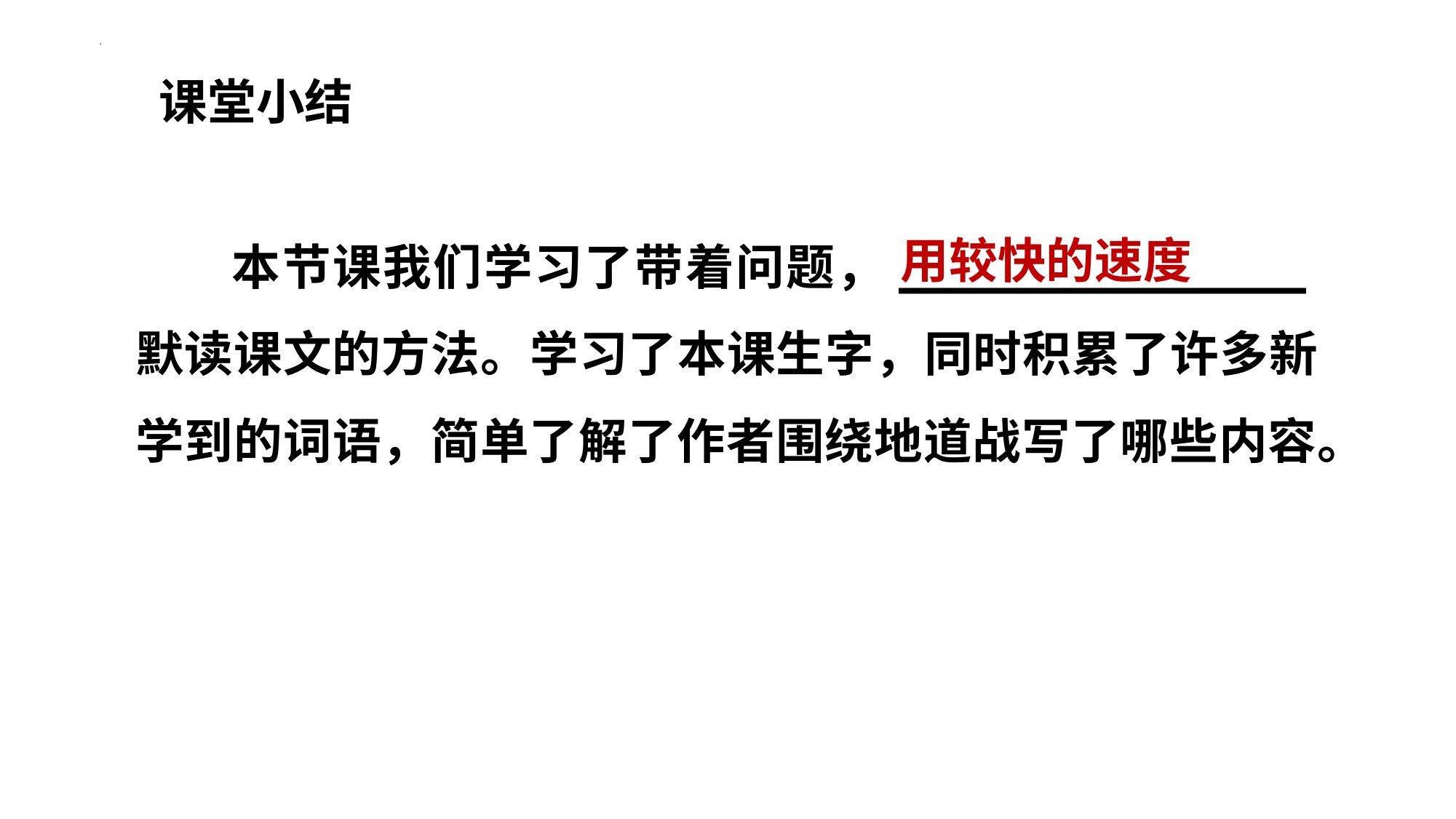

课堂小结
用较快的速度
本节课我们学习了带着问题，______________默读课文的方法。学习了本课生字，同时积累了许多新学到的词语，简单了解了作者围绕地道战写了哪些内容。